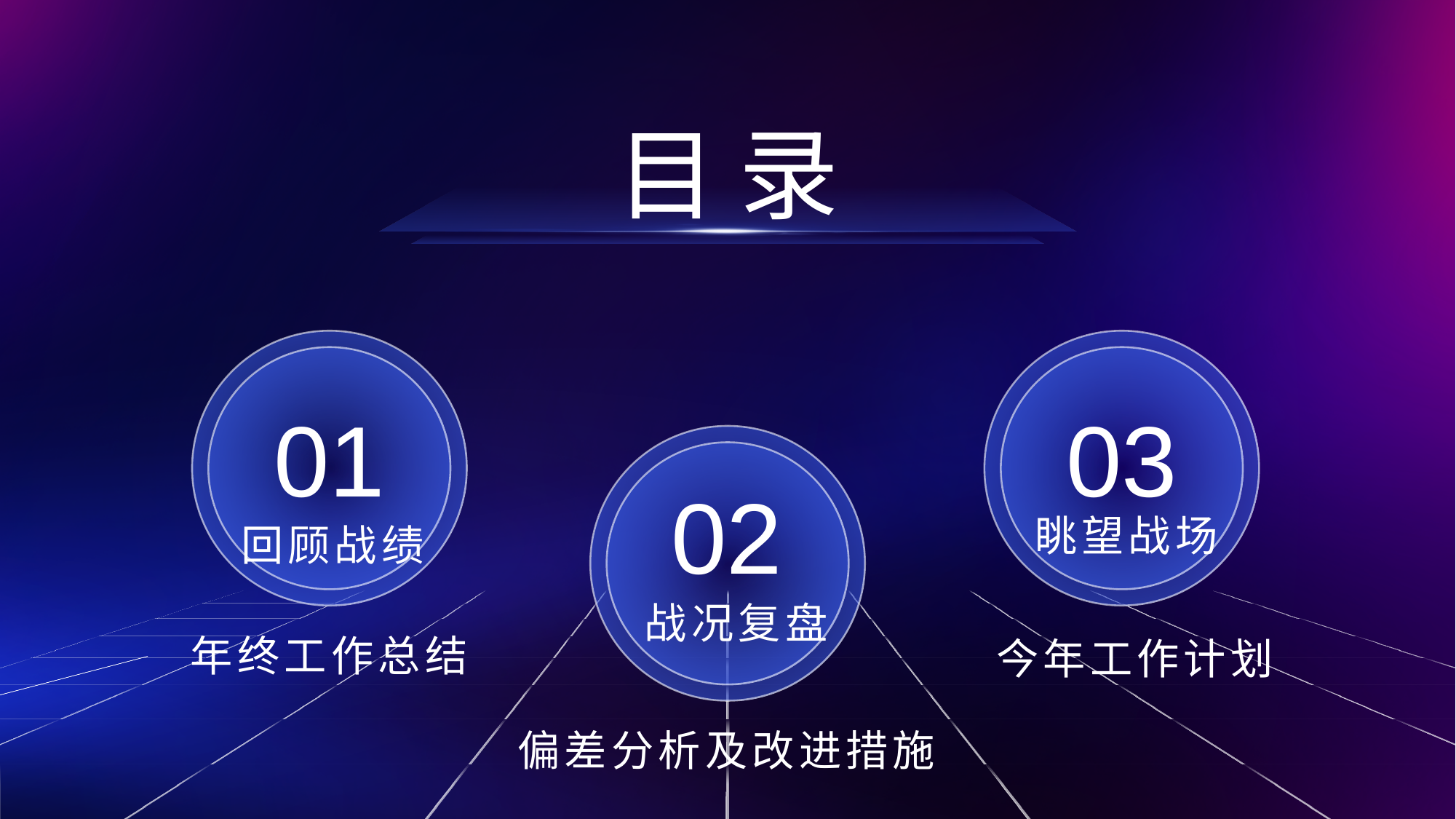

目 录

01

03

眺望战场
回顾战绩
02
战况复盘
今年工作计划
年终工作总结

偏差分析及改进措施